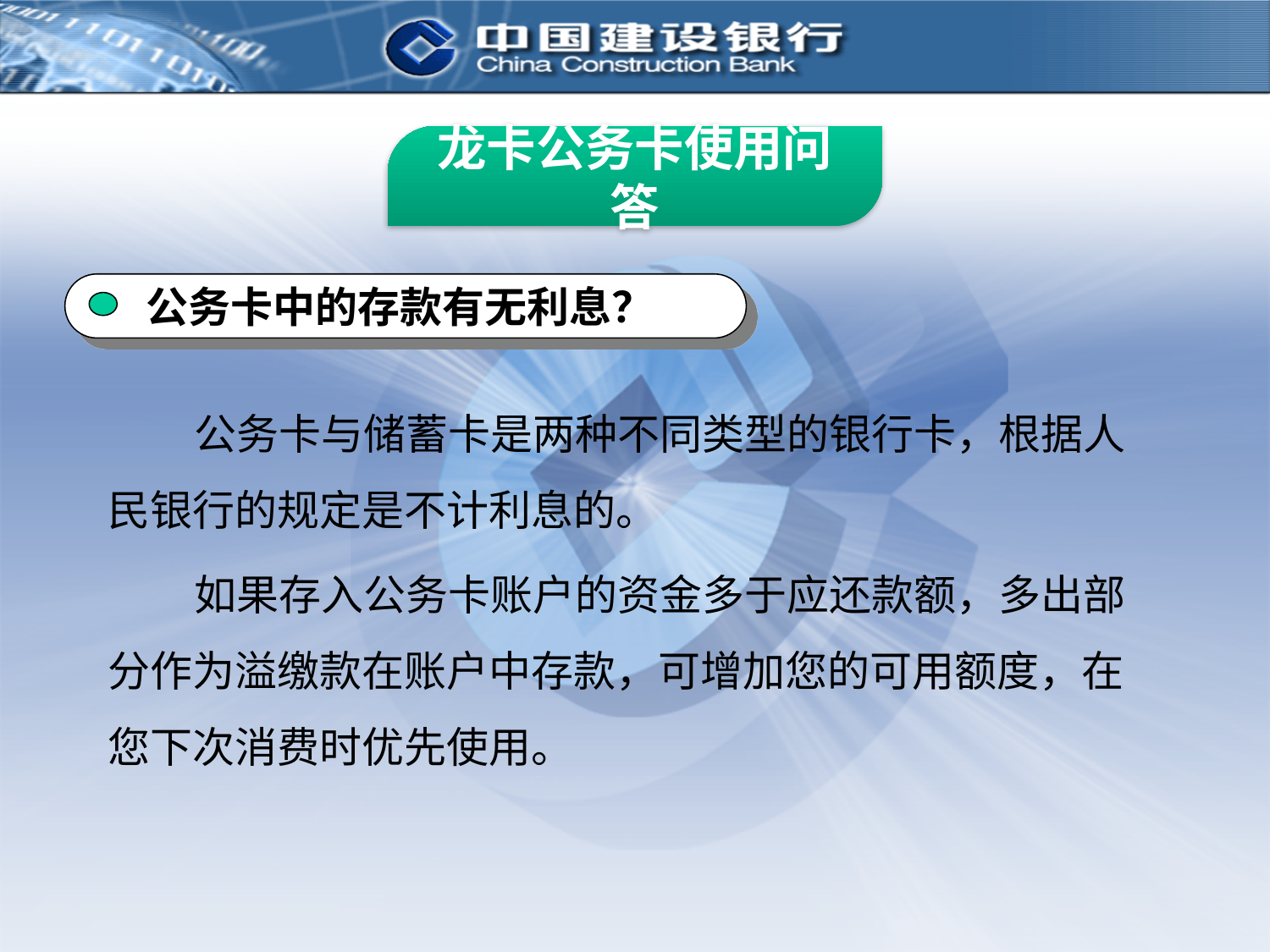

龙卡公务卡使用问答

公务卡中的存款有无利息？

公务卡与储蓄卡是两种不同类型的银行卡，根据人民银行的规定是不计利息的。
如果存入公务卡账户的资金多于应还款额，多出部分作为溢缴款在账户中存款，可增加您的可用额度，在您下次消费时优先使用。